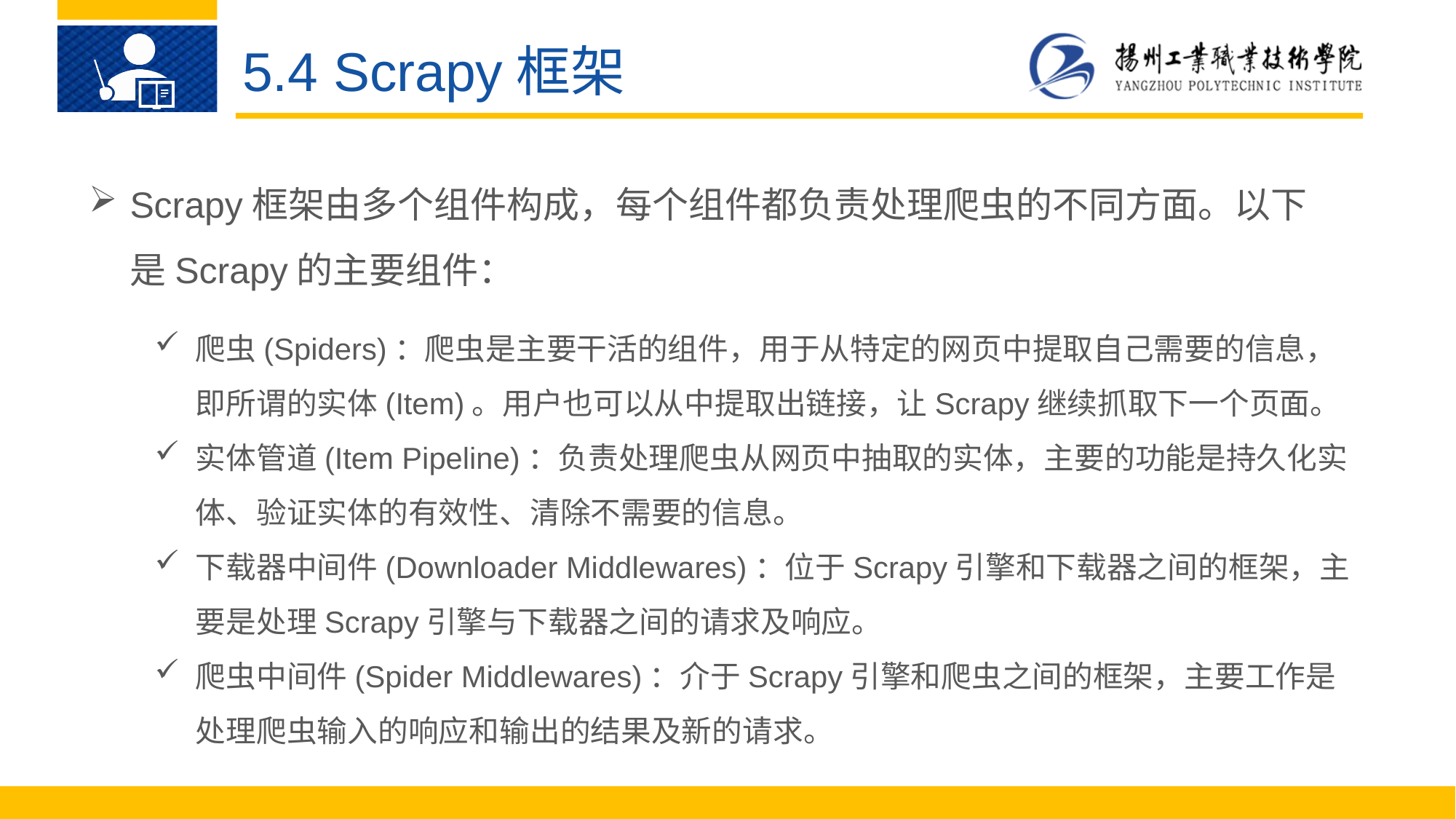

5.4 Scrapy框架
Scrapy框架由多个组件构成，每个组件都负责处理爬虫的不同方面。以下是Scrapy的主要组件：
爬虫(Spiders)：爬虫是主要干活的组件，用于从特定的网页中提取自己需要的信息，即所谓的实体(Item)。用户也可以从中提取出链接，让Scrapy继续抓取下一个页面。
实体管道(Item Pipeline)：负责处理爬虫从网页中抽取的实体，主要的功能是持久化实体、验证实体的有效性、清除不需要的信息。
下载器中间件(Downloader Middlewares)：位于Scrapy引擎和下载器之间的框架，主要是处理Scrapy引擎与下载器之间的请求及响应。
爬虫中间件(Spider Middlewares)：介于Scrapy引擎和爬虫之间的框架，主要工作是处理爬虫输入的响应和输出的结果及新的请求。